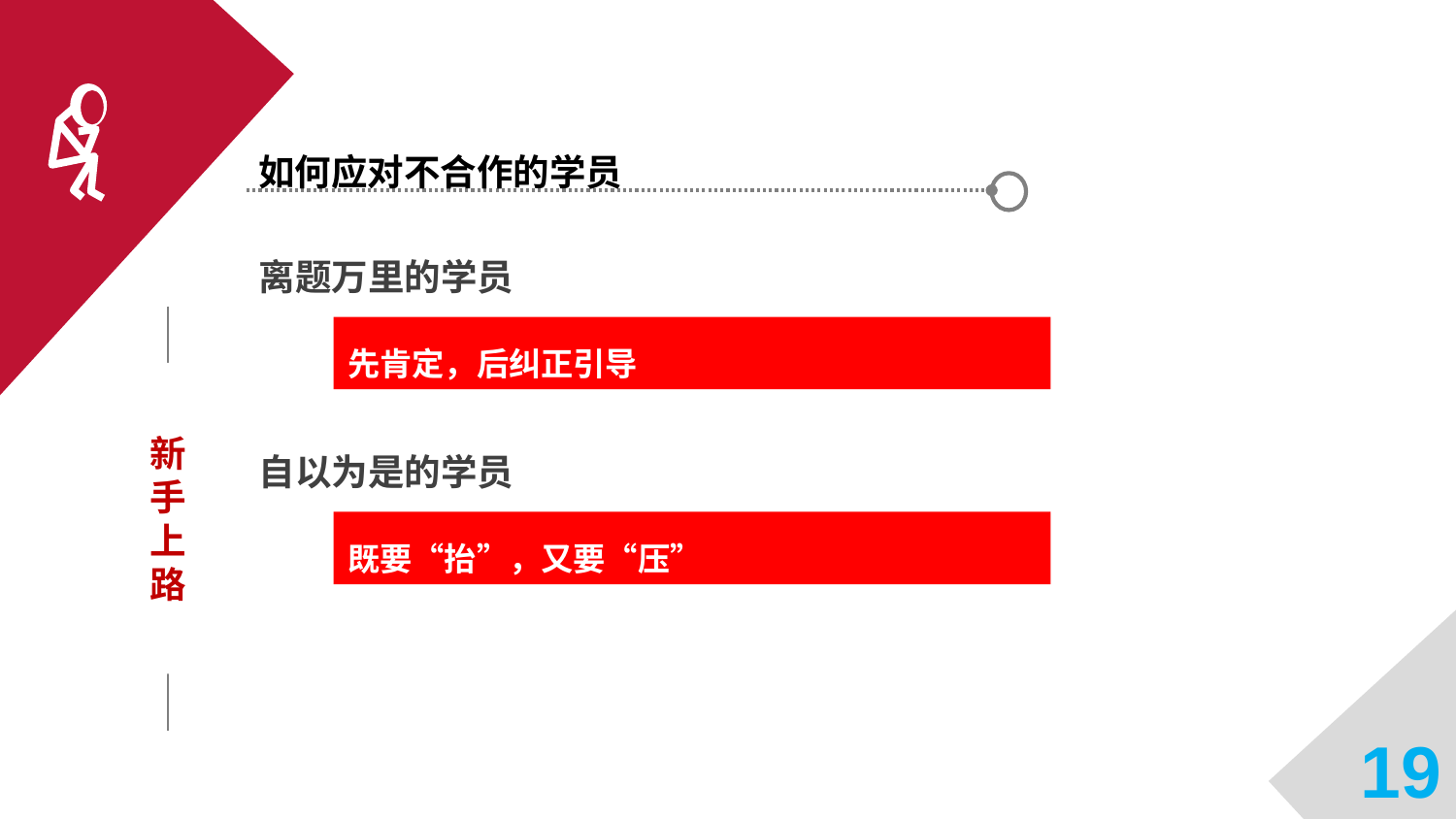

如何应对不合作的学员

离题万里的学员
先肯定，后纠正引导
新手上路
自以为是的学员
既要“抬”，又要“压”

19